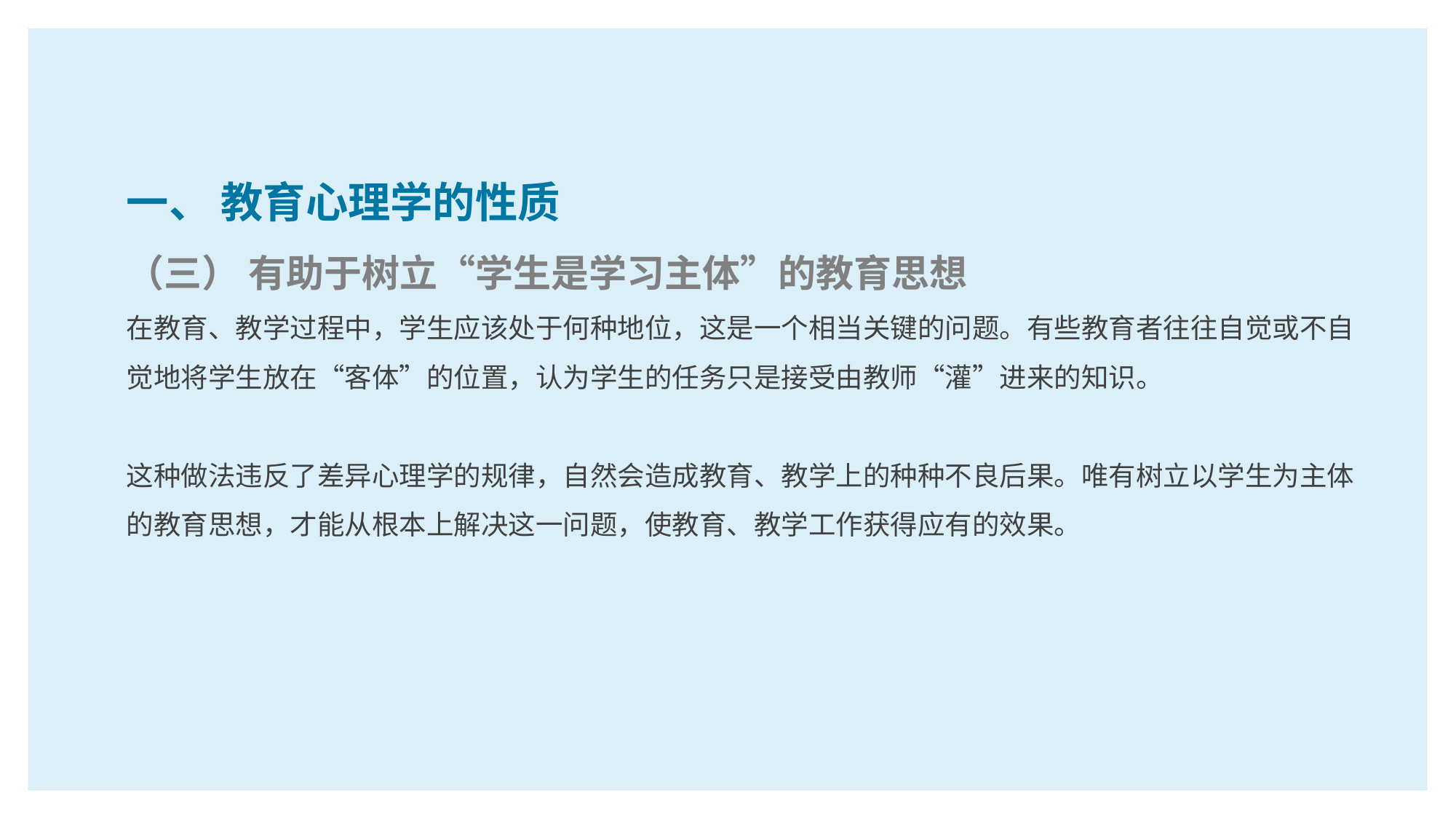

一、 教育心理学的性质
（三） 有助于树立“学生是学习主体”的教育思想
在教育、教学过程中，学生应该处于何种地位，这是一个相当关键的问题。有些教育者往往自觉或不自觉地将学生放在“客体”的位置，认为学生的任务只是接受由教师“灌”进来的知识。

这种做法违反了差异心理学的规律，自然会造成教育、教学上的种种不良后果。唯有树立以学生为主体的教育思想，才能从根本上解决这一问题，使教育、教学工作获得应有的效果。